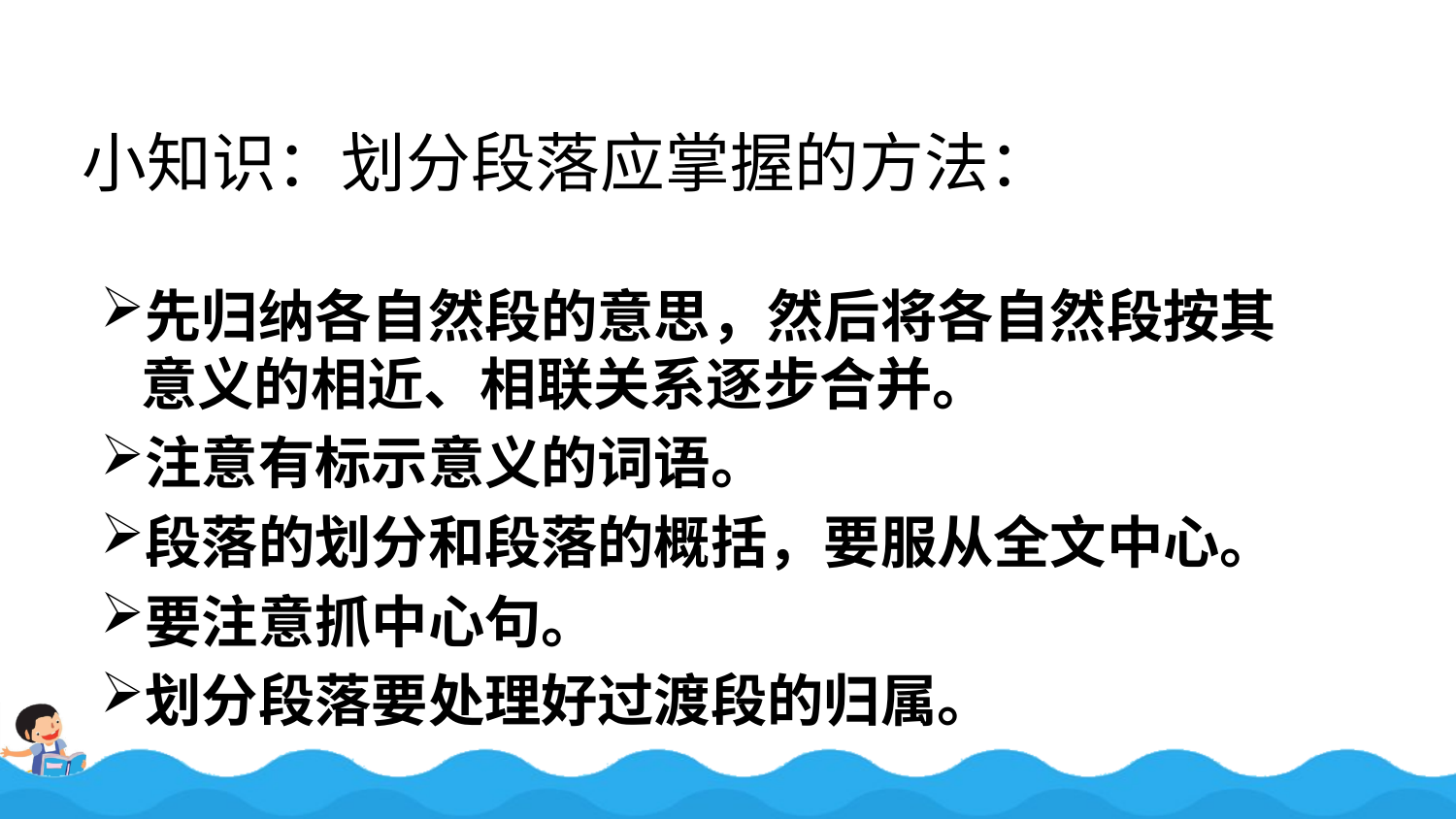

# 小知识：划分段落应掌握的方法：
先归纳各自然段的意思，然后将各自然段按其意义的相近、相联关系逐步合并。
注意有标示意义的词语。
段落的划分和段落的概括，要服从全文中心。
要注意抓中心句。
划分段落要处理好过渡段的归属。